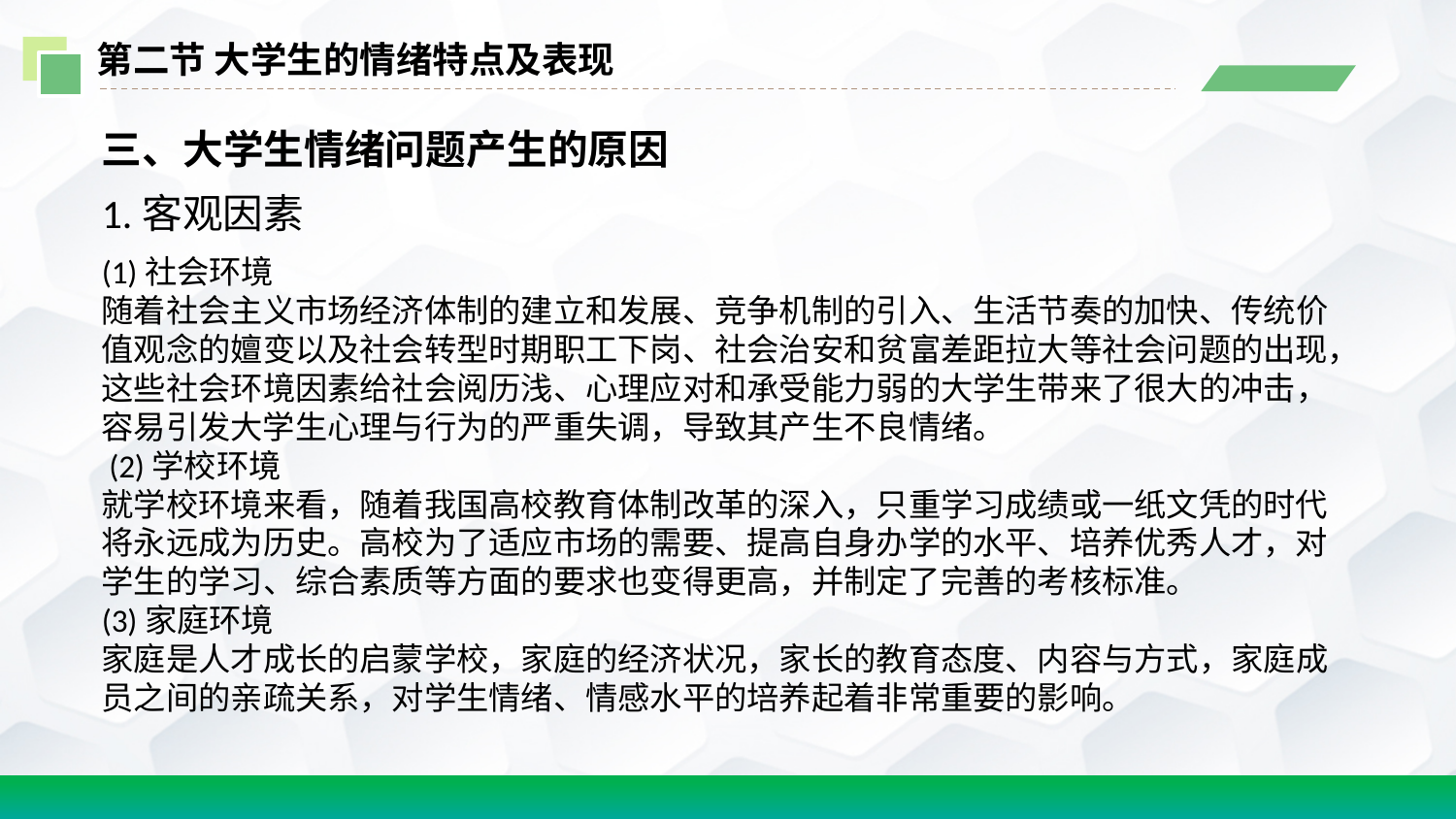

第二节 大学生的情绪特点及表现
三、大学生情绪问题产生的原因
1.客观因素
(1)社会环境
随着社会主义市场经济体制的建立和发展、竞争机制的引入、生活节奏的加快、传统价值观念的嬗变以及社会转型时期职工下岗、社会治安和贫富差距拉大等社会问题的出现，这些社会环境因素给社会阅历浅、心理应对和承受能力弱的大学生带来了很大的冲击，容易引发大学生心理与行为的严重失调，导致其产生不良情绪。
 (2)学校环境
就学校环境来看，随着我国高校教育体制改革的深入，只重学习成绩或一纸文凭的时代将永远成为历史。高校为了适应市场的需要、提高自身办学的水平、培养优秀人才，对学生的学习、综合素质等方面的要求也变得更高，并制定了完善的考核标准。
(3)家庭环境
家庭是人才成长的启蒙学校，家庭的经济状况，家长的教育态度、内容与方式，家庭成员之间的亲疏关系，对学生情绪、情感水平的培养起着非常重要的影响。